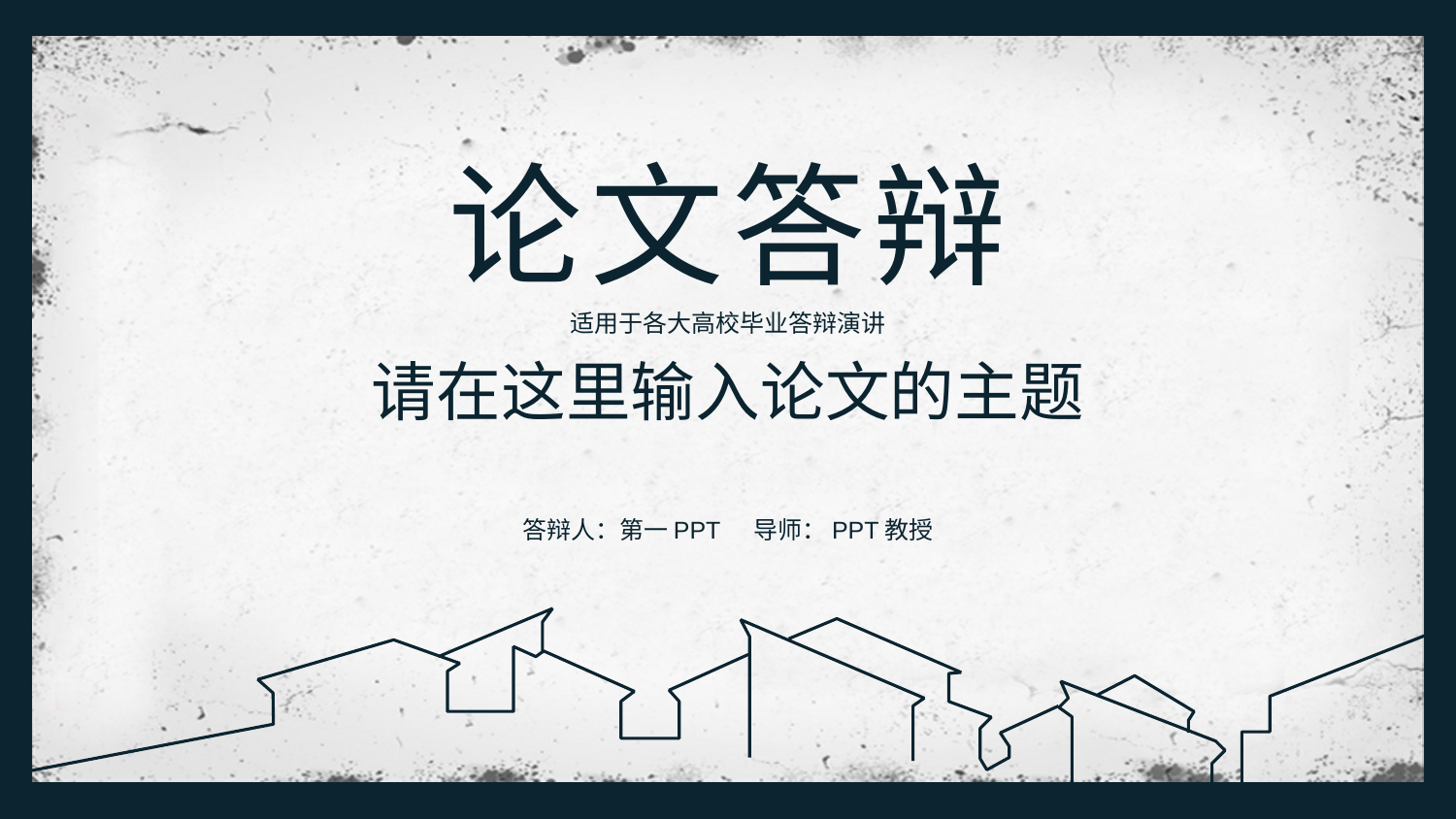

论
文
答
辩
适用于各大高校毕业答辩演讲
请在这里输入论文的主题
答辩人：第一PPT    导师：PPT教授